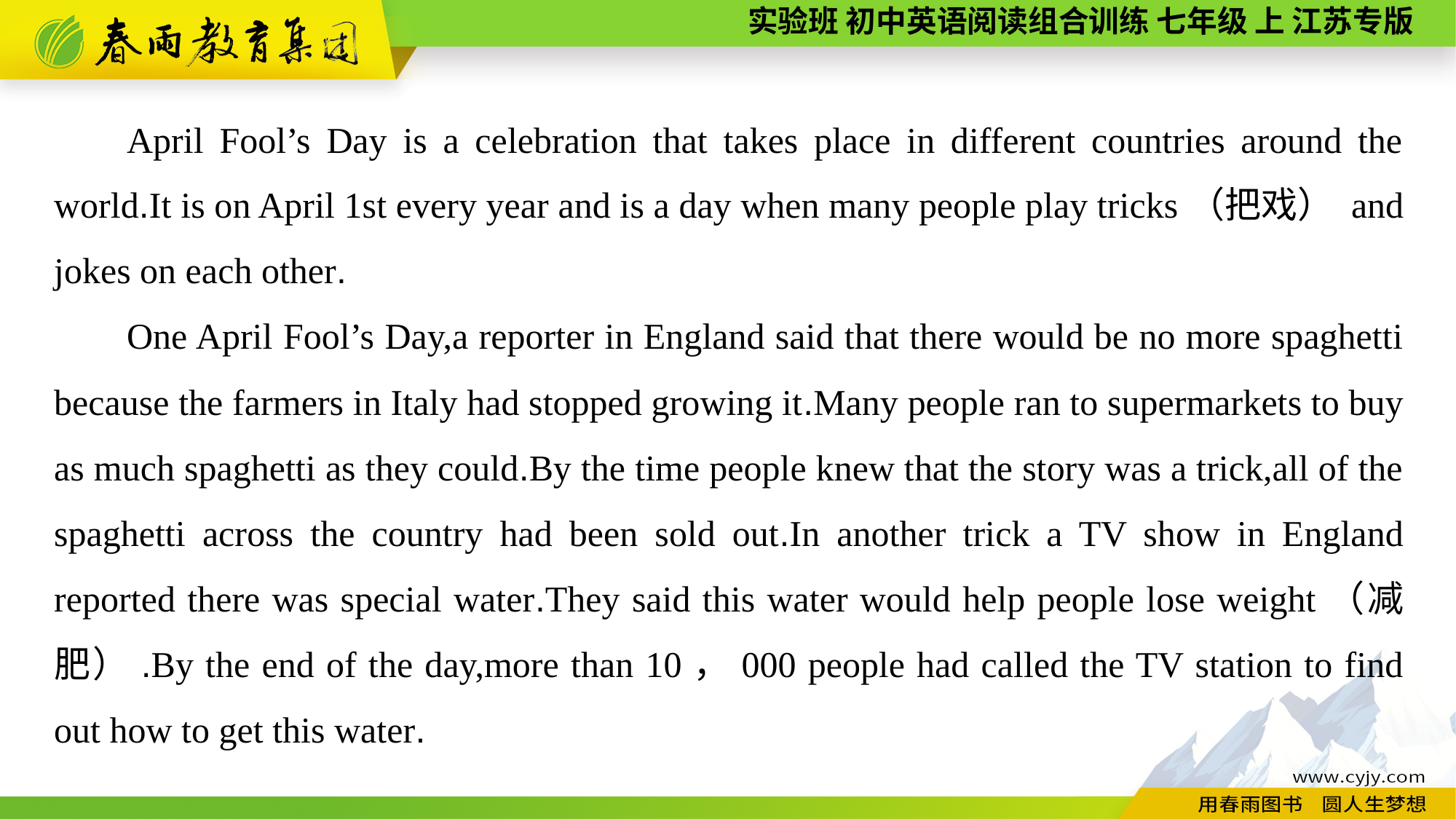

April Fool’s Day is a celebration that takes place in different countries around the world.It is on April 1st every year and is a day when many people play tricks（把戏） and jokes on each other.
One April Fool’s Day,a reporter in England said that there would be no more spaghetti because the farmers in Italy had stopped growing it.Many people ran to supermarkets to buy as much spaghetti as they could.By the time people knew that the story was a trick,all of the spaghetti across the country had been sold out.In another trick a TV show in England reported there was special water.They said this water would help people lose weight（减肥）.By the end of the day,more than 10，000 people had called the TV station to find out how to get this water.